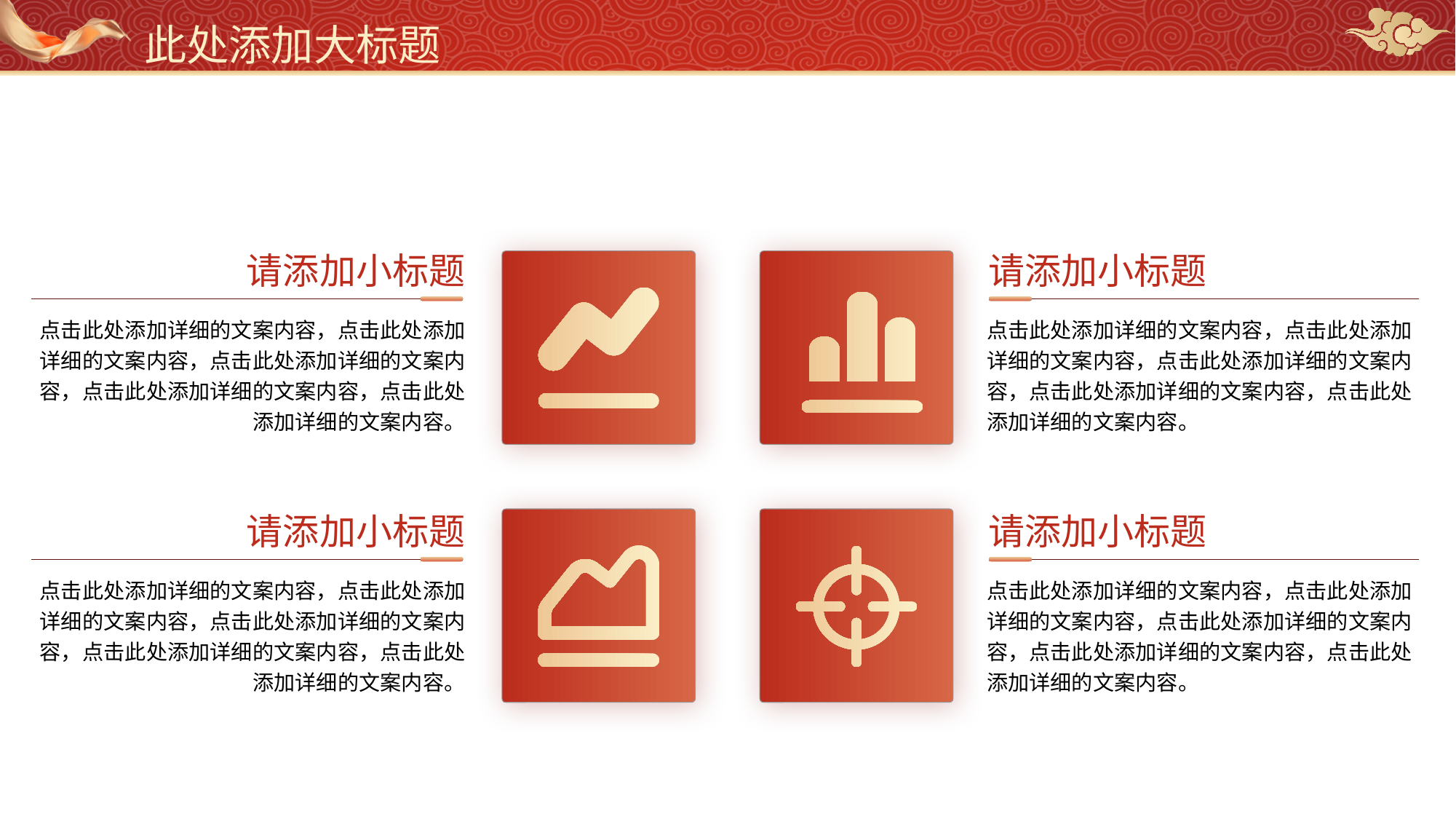

此处添加大标题
请添加小标题

点击此处添加详细的文案内容，点击此处添加详细的文案内容，点击此处添加详细的文案内容，点击此处添加详细的文案内容，点击此处添加详细的文案内容。
请添加小标题

点击此处添加详细的文案内容，点击此处添加详细的文案内容，点击此处添加详细的文案内容，点击此处添加详细的文案内容，点击此处添加详细的文案内容。

请添加小标题

点击此处添加详细的文案内容，点击此处添加详细的文案内容，点击此处添加详细的文案内容，点击此处添加详细的文案内容，点击此处添加详细的文案内容。
请添加小标题

点击此处添加详细的文案内容，点击此处添加详细的文案内容，点击此处添加详细的文案内容，点击此处添加详细的文案内容，点击此处添加详细的文案内容。